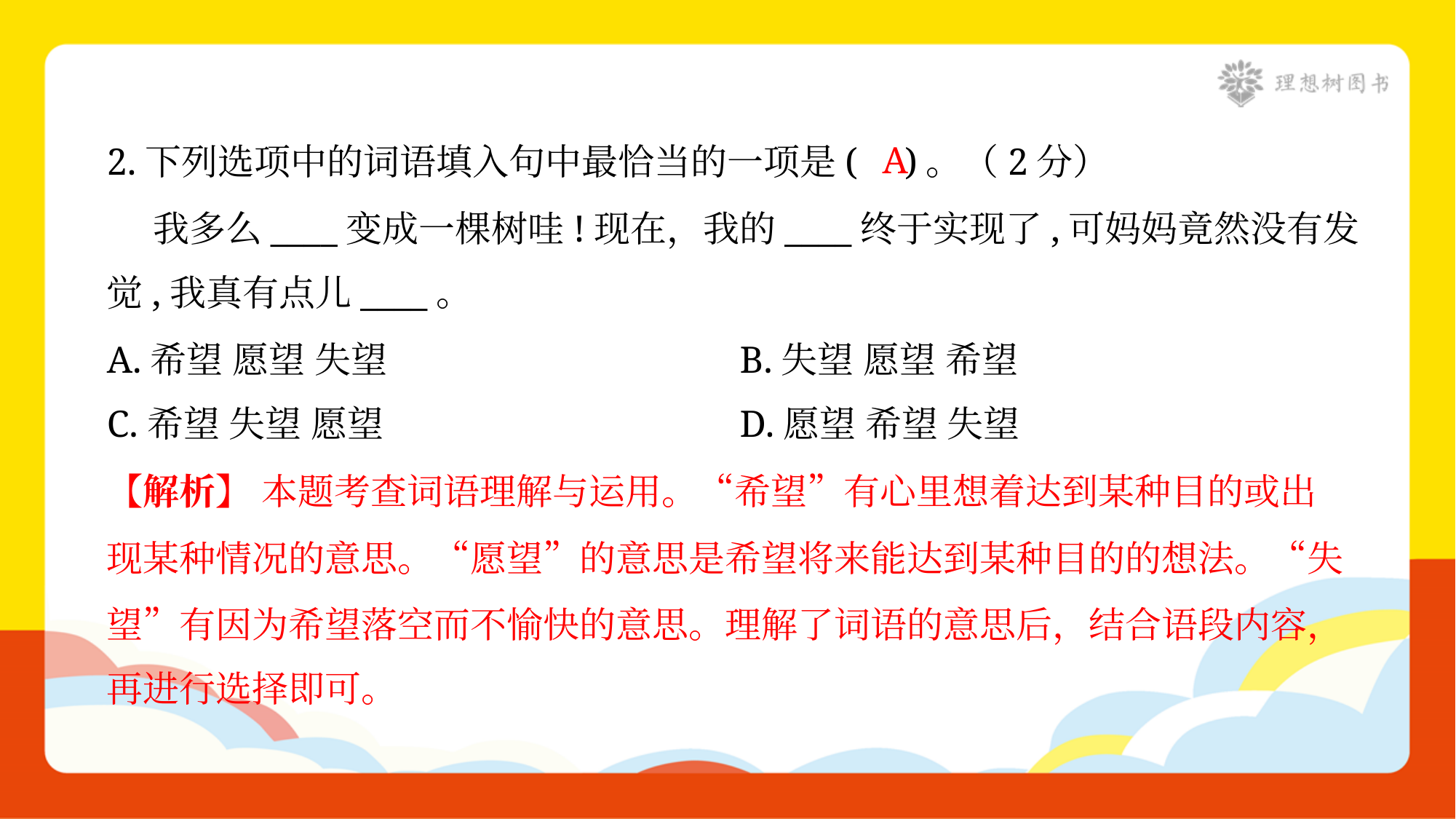

2.下列选项中的词语填入句中最恰当的一项是(     )。（2分）
    我多么____变成一棵树哇!现在，我的____终于实现了,可妈妈竟然没有发
觉,我真有点儿____。
A
A.希望 愿望 失望	B.失望 愿望 希望
C.希望 失望 愿望	D.愿望 希望 失望
【解析】 本题考查词语理解与运用。“希望”有心里想着达到某种目的或出
现某种情况的意思。“愿望”的意思是希望将来能达到某种目的的想法。“失
望”有因为希望落空而不愉快的意思。理解了词语的意思后，结合语段内容，
再进行选择即可。